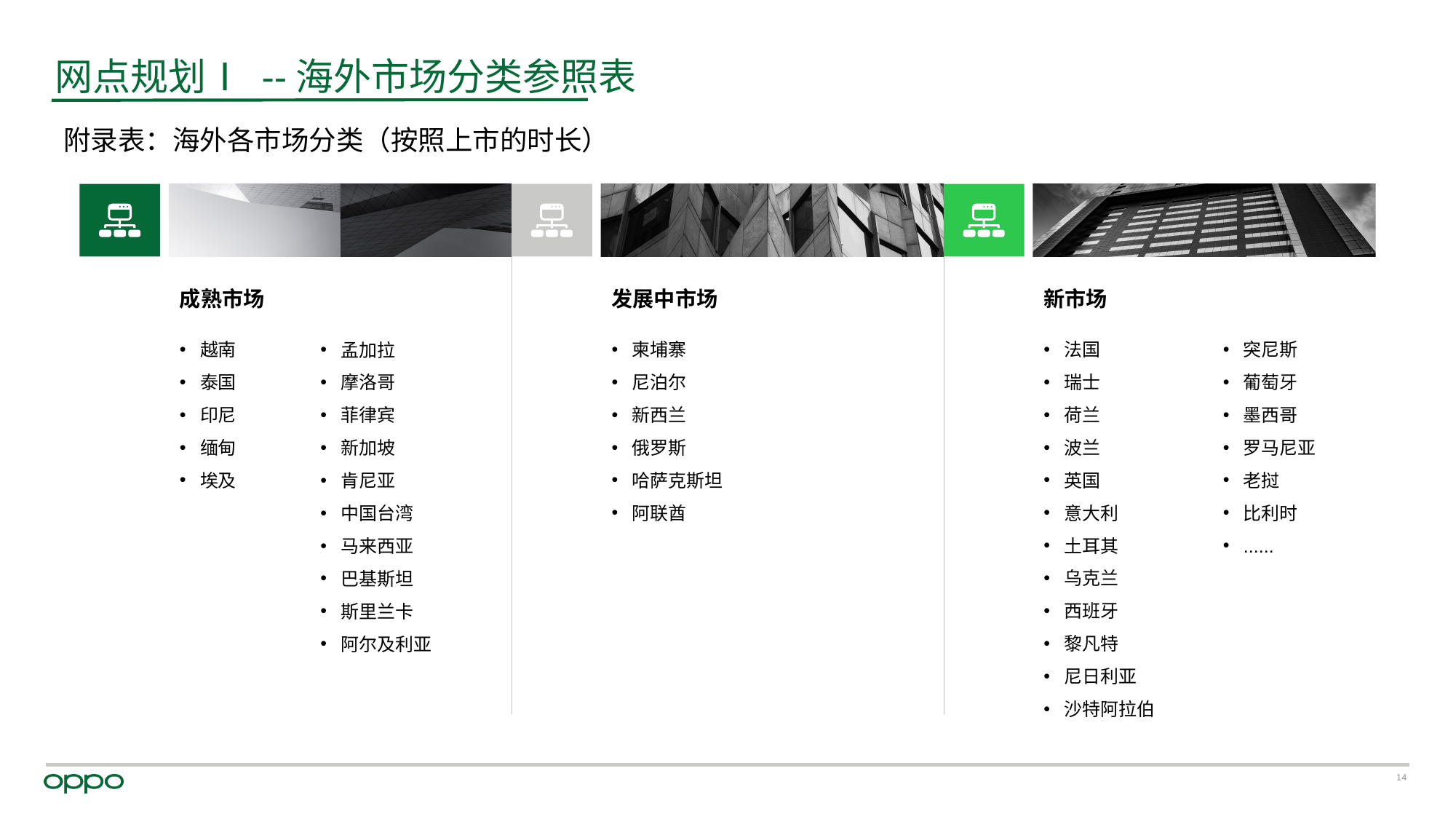

网点规划Ⅰ --海外市场分类参照表
附录表：海外各市场分类（按照上市的时长）

成熟市场
越南
泰国
印尼
缅甸
埃及

发展中市场
柬埔寨
尼泊尔
新西兰
俄罗斯
哈萨克斯坦
阿联酋

新市场
法国
瑞士
荷兰
波兰
英国
意大利
土耳其
乌克兰
西班牙
黎凡特
尼日利亚
沙特阿拉伯
突尼斯
葡萄牙
墨西哥
罗马尼亚
老挝
比利时
......
孟加拉
摩洛哥
菲律宾
新加坡
肯尼亚
中国台湾
马来西亚
巴基斯坦
斯里兰卡
阿尔及利亚